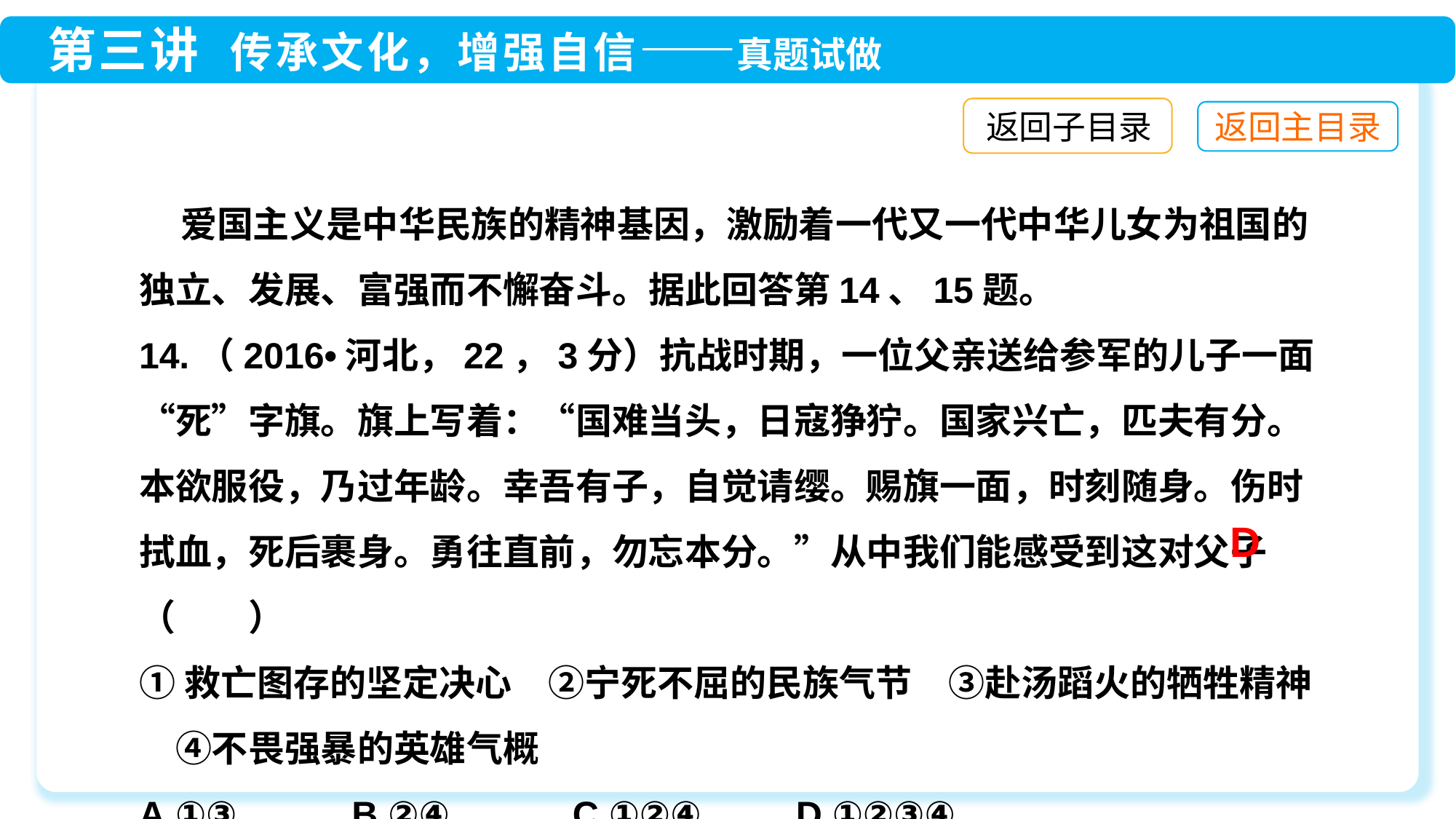

返回子目录

    爱国主义是中华民族的精神基因，激励着一代又一代中华儿女为祖国的独立、发展、富强而不懈奋斗。据此回答第14、15题。
14.（2016•河北，22，3分）抗战时期，一位父亲送给参军的儿子一面“死”字旗。旗上写着：“国难当头，日寇狰狞。国家兴亡，匹夫有分。本欲服役，乃过年龄。幸吾有子，自觉请缨。赐旗一面，时刻随身。伤时拭血，死后裹身。勇往直前，勿忘本分。”从中我们能感受到这对父子（　　）
①救亡图存的坚定决心　②宁死不屈的民族气节　③赴汤蹈火的牺牲精神　④不畏强暴的英雄气概
A.①③　　   B.②④　　    C.①②④　     D.①②③④
D